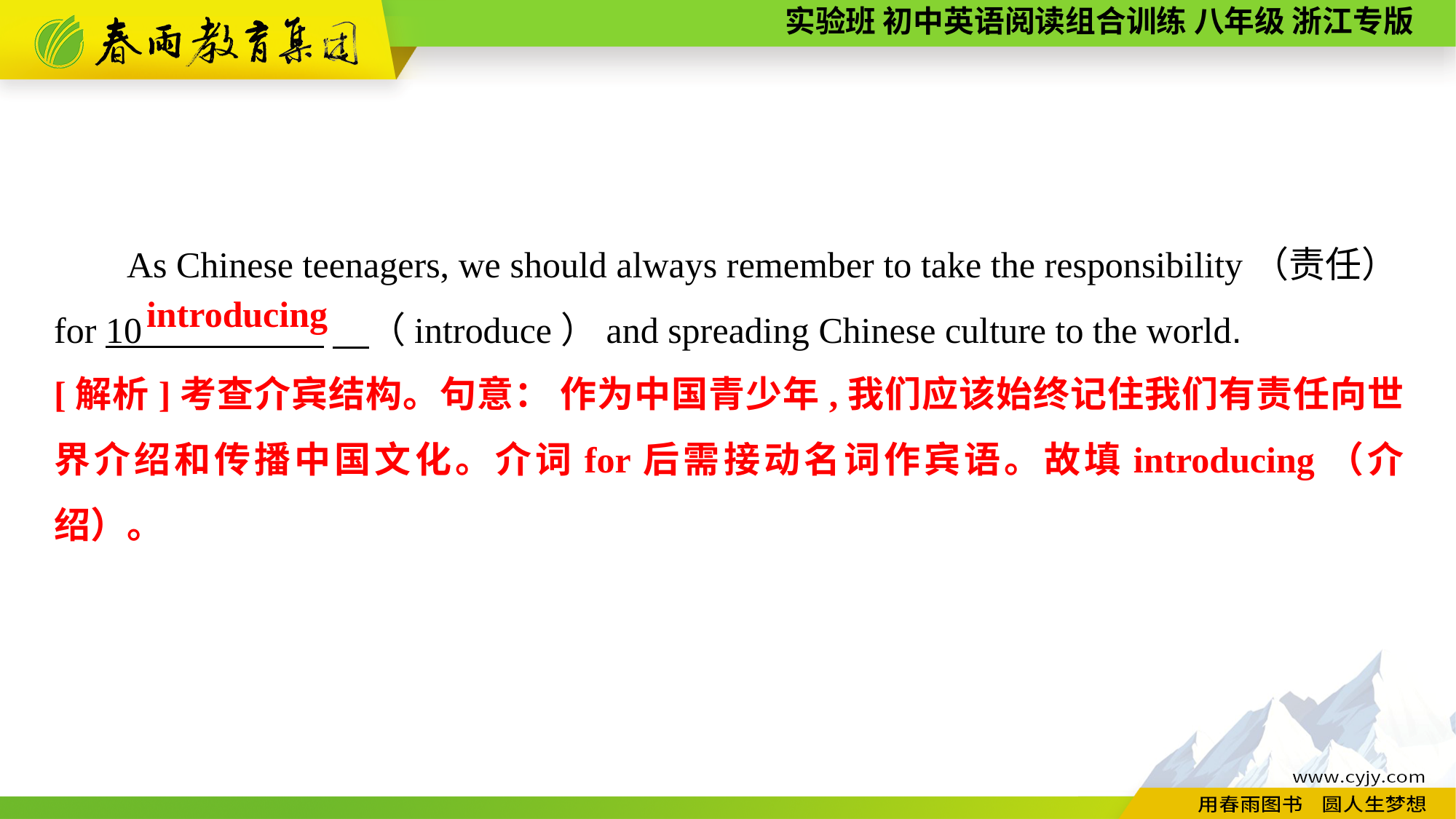

As Chinese teenagers, we should always remember to take the responsibility（责任）for 10                    　（introduce）and spreading Chinese culture to the world.
introducing
[解析]考查介宾结构。句意： 作为中国青少年,我们应该始终记住我们有责任向世界介绍和传播中国文化。介词for后需接动名词作宾语。故填introducing（介绍）。